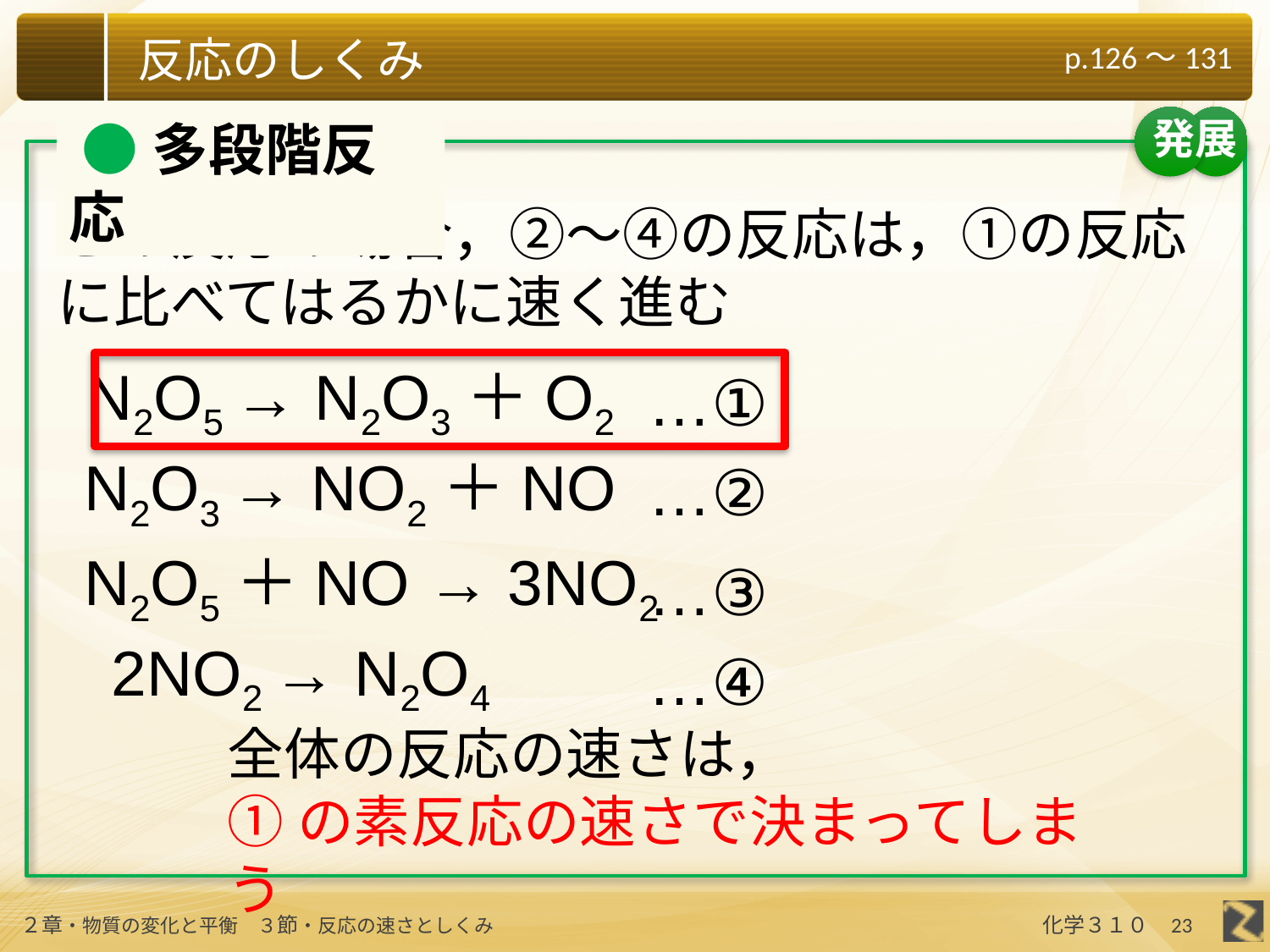

発展

 ●多段階反応

この反応の場合，②〜④の反応は，①の反応に比べてはるかに速く進む
N2O5 → N2O3＋O2

…①
N2O3 → NO2＋NO
…②
N2O5＋NO → 3NO2
…③
2NO2 → N2O4
…④
全体の反応の速さは，
①の素反応の速さで決まってしまう
23